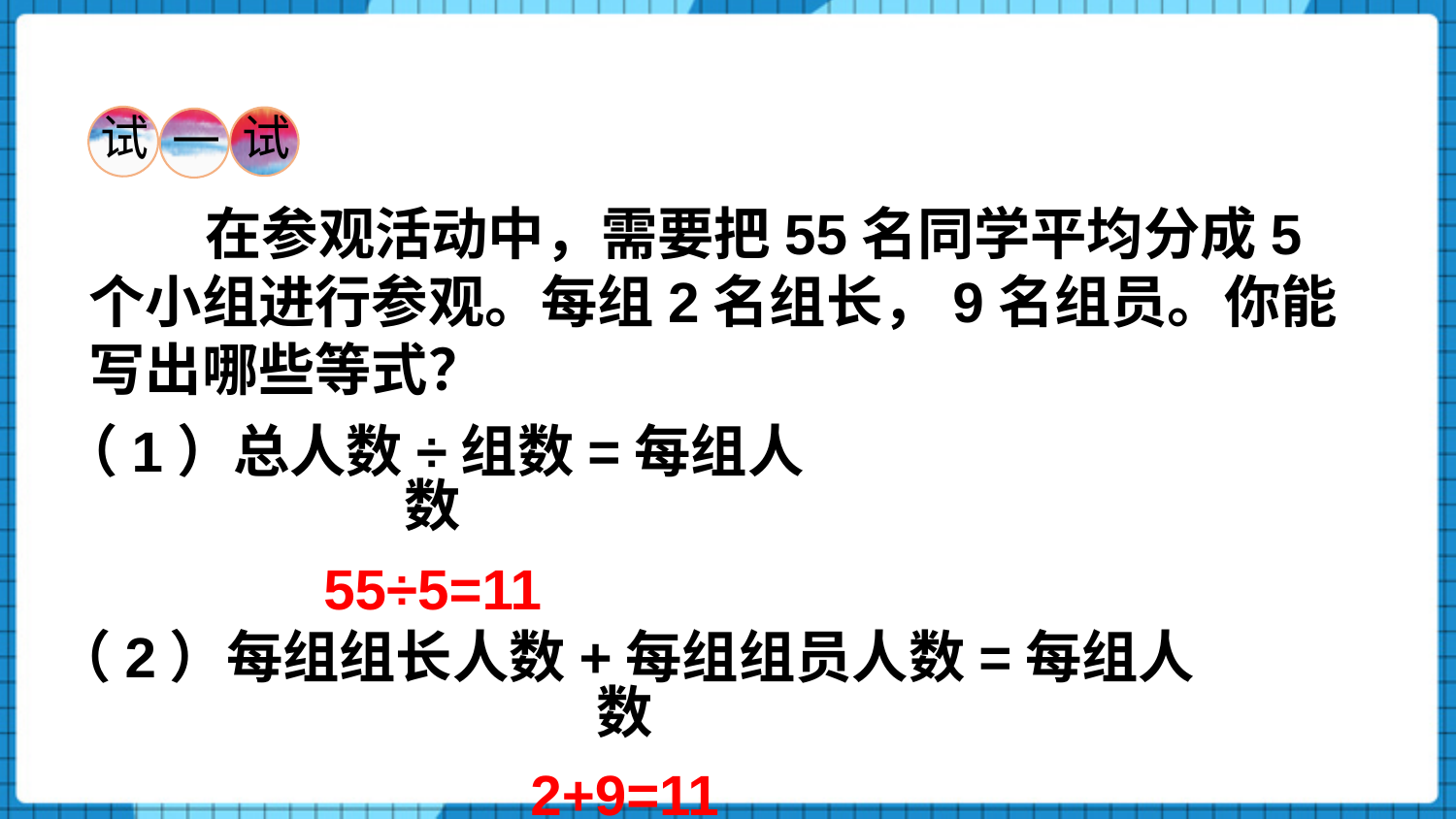

试
试
一

        在参观活动中，需要把55名同学平均分成5个小组进行参观。每组2名组长，9名组员。你能写出哪些等式？
（1）总人数÷组数=每组人数
55÷5=11
（2）每组组长人数+每组组员人数=每组人数
2+9=11